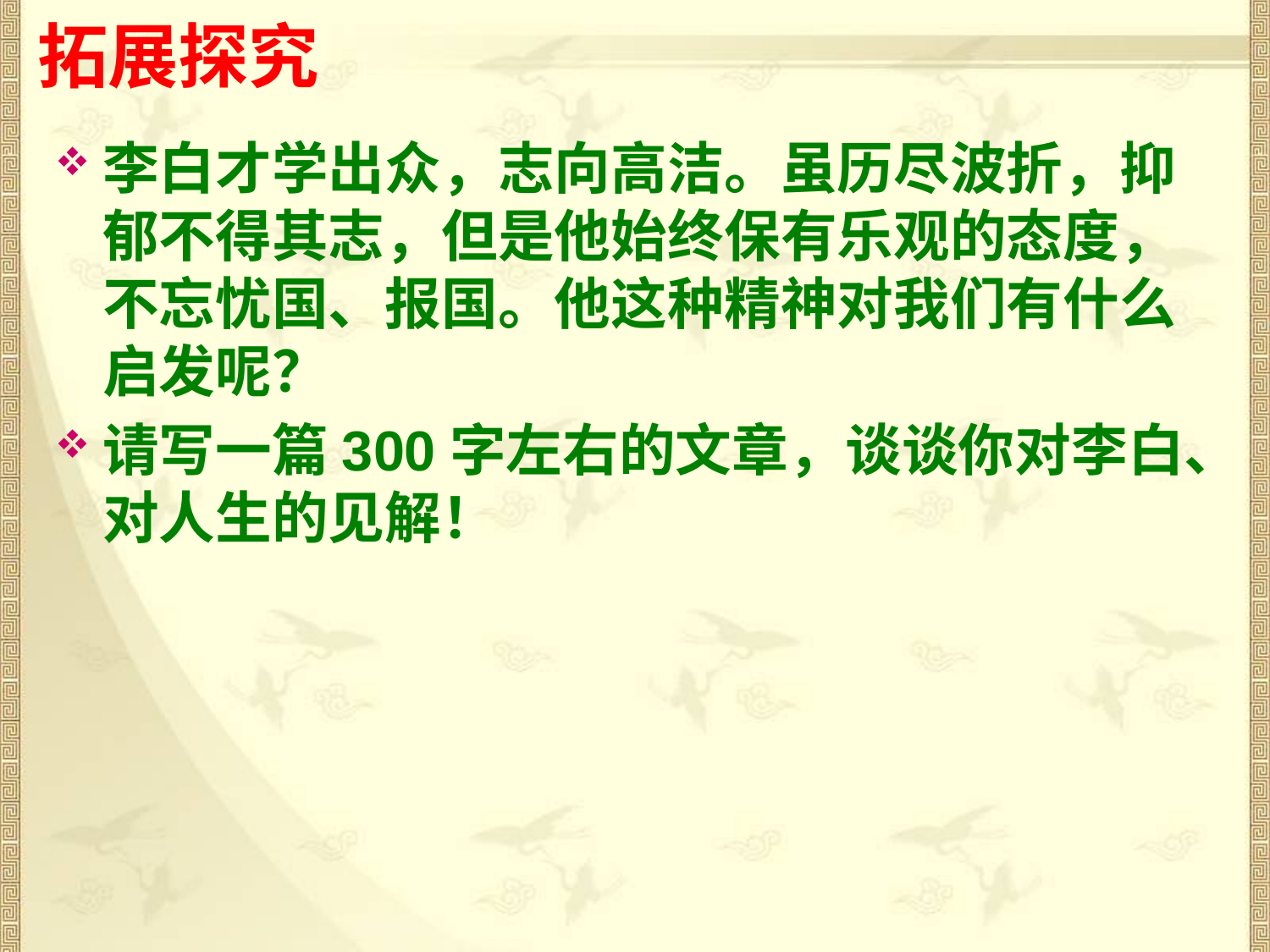

拓展探究
李白才学出众，志向高洁。虽历尽波折，抑郁不得其志，但是他始终保有乐观的态度，不忘忧国、报国。他这种精神对我们有什么启发呢？
请写一篇300字左右的文章，谈谈你对李白、对人生的见解！